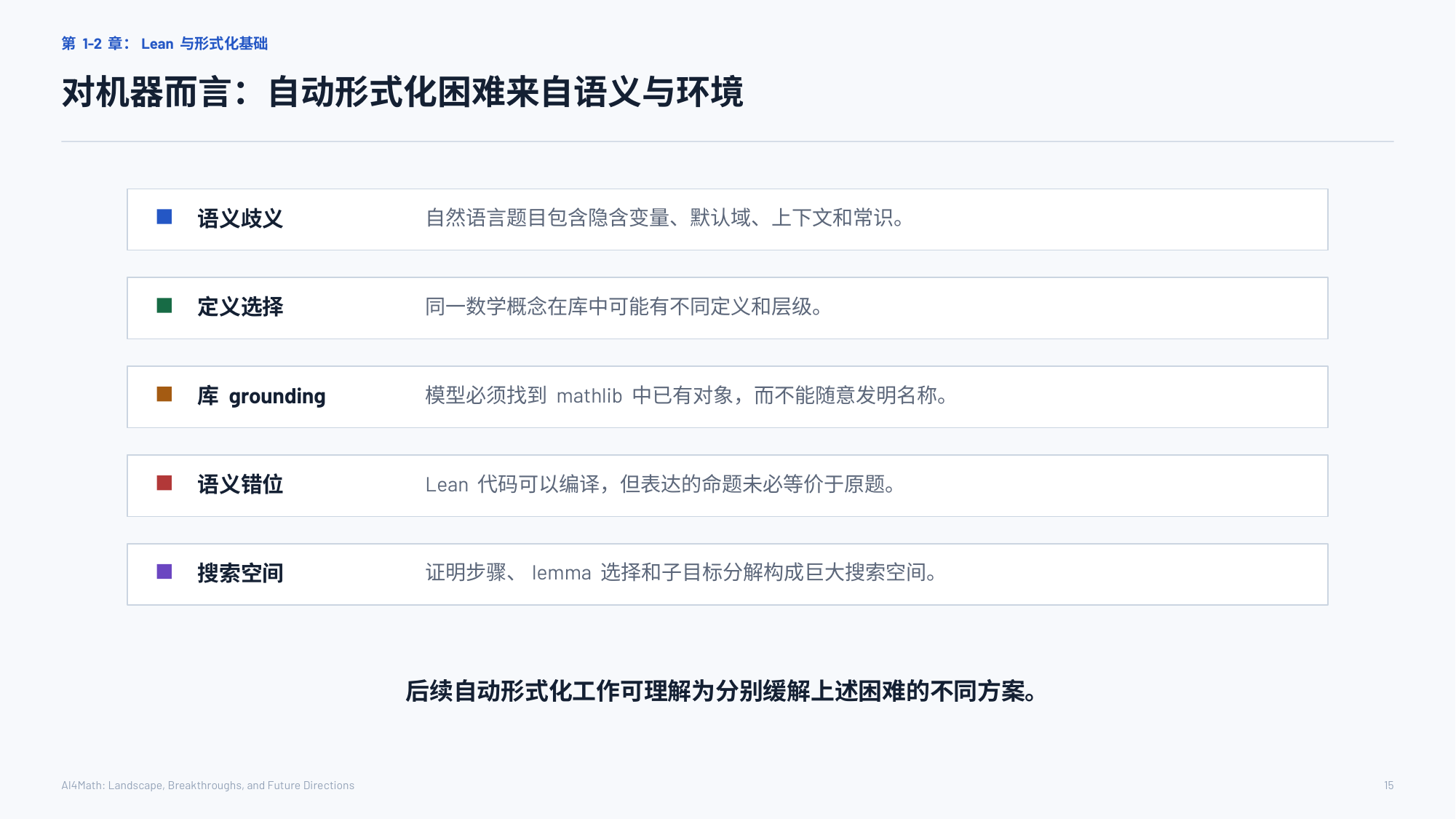

第 1-2 章：Lean 与形式化基础
对机器而言：自动形式化困难来自语义与环境

语义歧义
自然语言题目包含隐含变量、默认域、上下文和常识。

定义选择
同一数学概念在库中可能有不同定义和层级。

库 grounding
模型必须找到 mathlib 中已有对象，而不能随意发明名称。

语义错位
Lean 代码可以编译，但表达的命题未必等价于原题。

搜索空间
证明步骤、lemma 选择和子目标分解构成巨大搜索空间。

后续自动形式化工作可理解为分别缓解上述困难的不同方案。
AI4Math: Landscape, Breakthroughs, and Future Directions
15